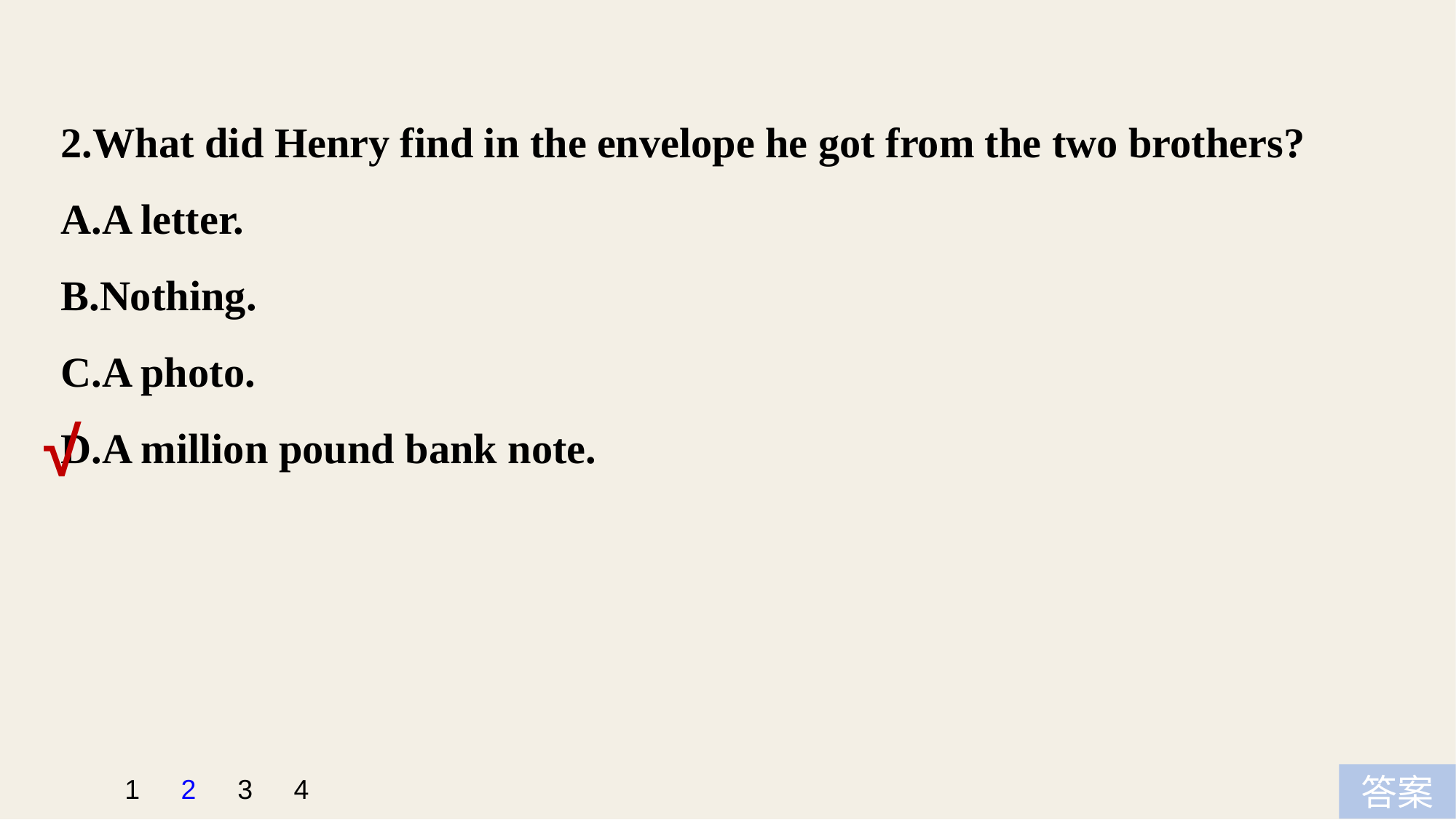

2.What did Henry find in the envelope he got from the two brothers?
A.A letter.
B.Nothing.
C.A photo.
D.A million pound bank note.
√
1
2
3
4
答案